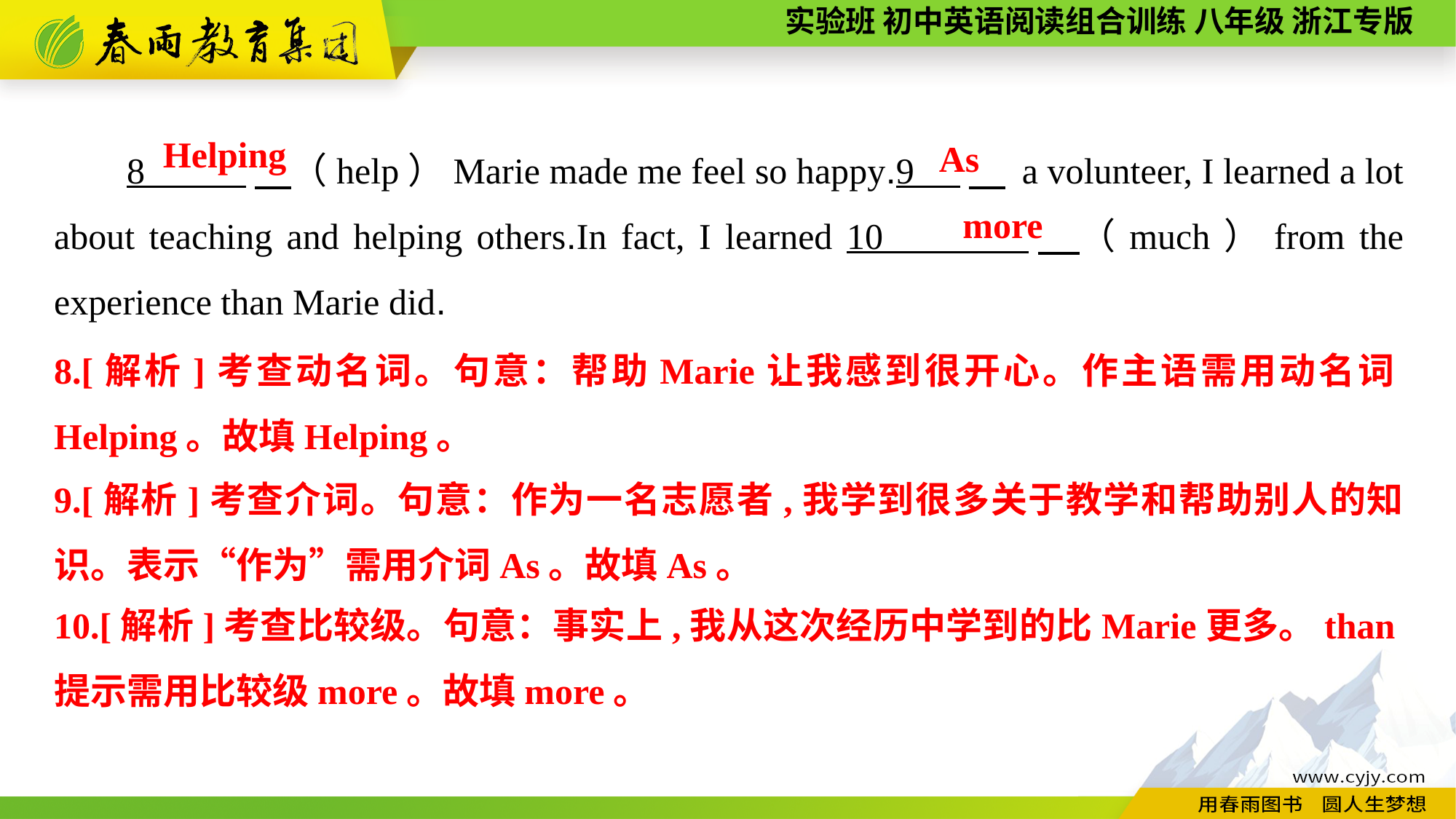

8           　（help）Marie made me feel so happy.9     　 a volunteer, I learned a lot about teaching and helping others.In fact, I learned 10          　（much）from the experience than Marie did.
Helping
As
more
8.[解析]考查动名词。句意：帮助Marie让我感到很开心。作主语需用动名词Helping。故填Helping。
9.[解析]考查介词。句意：作为一名志愿者,我学到很多关于教学和帮助别人的知识。表示“作为”需用介词As。故填As。
10.[解析]考查比较级。句意：事实上,我从这次经历中学到的比Marie更多。than提示需用比较级more。故填more。